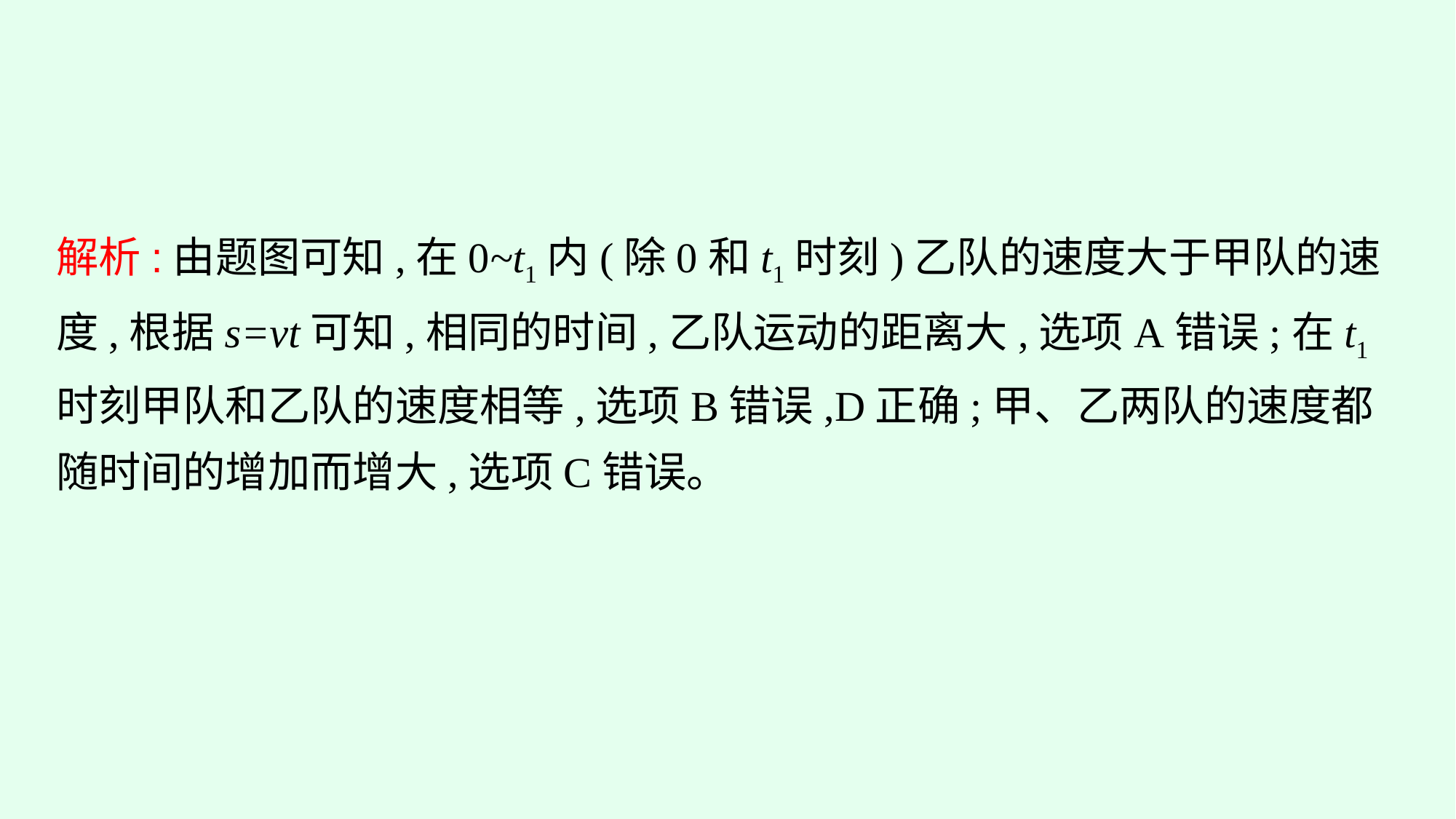

解析:由题图可知,在0~t1内(除0和t1时刻)乙队的速度大于甲队的速度,根据s=vt可知,相同的时间,乙队运动的距离大,选项A错误;在t1时刻甲队和乙队的速度相等,选项B错误,D正确;甲、乙两队的速度都随时间的增加而增大,选项C错误。